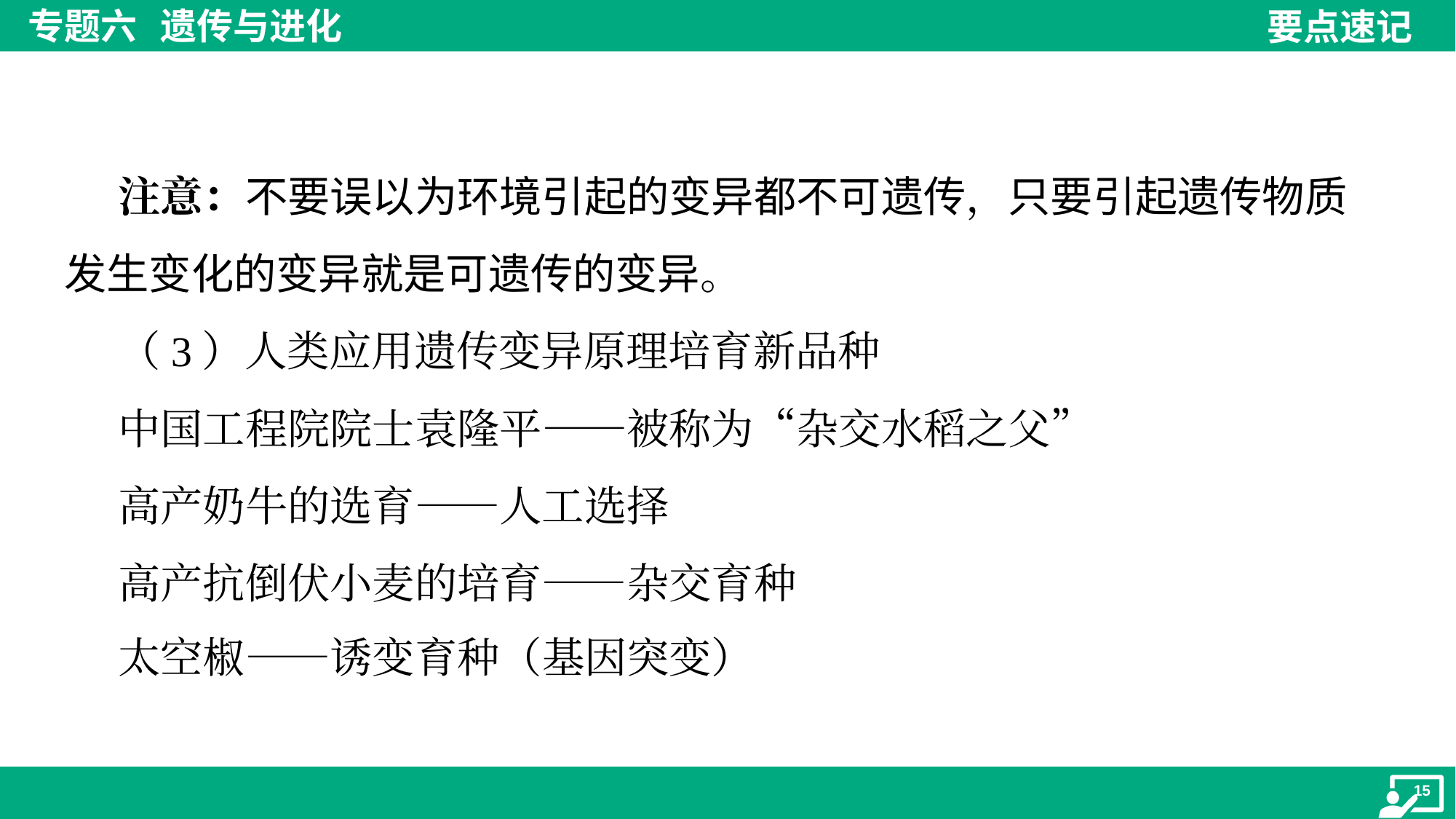

注意：不要误以为环境引起的变异都不可遗传，只要引起遗传物质
发生变化的变异就是可遗传的变异。
    （3）人类应用遗传变异原理培育新品种
    中国工程院院士袁隆平——被称为“杂交水稻之父”
    高产奶牛的选育——人工选择
    高产抗倒伏小麦的培育——杂交育种
    太空椒——诱变育种（基因突变）